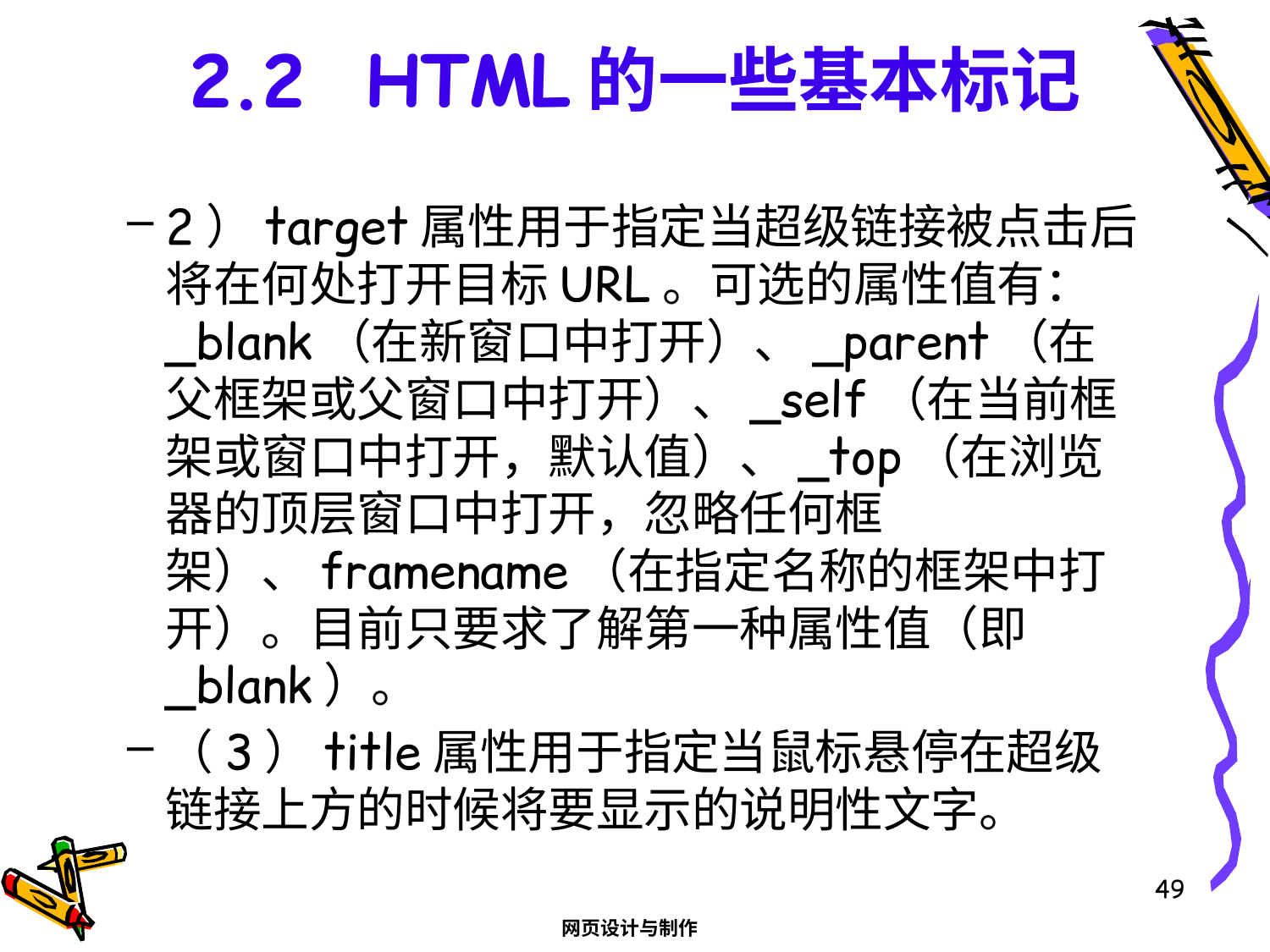

# 2.2  HTML的一些基本标记
2）target属性用于指定当超级链接被点击后将在何处打开目标URL。可选的属性值有：_blank（在新窗口中打开）、_parent（在父框架或父窗口中打开）、_self（在当前框架或窗口中打开，默认值）、_top（在浏览器的顶层窗口中打开，忽略任何框架）、framename（在指定名称的框架中打开）。目前只要求了解第一种属性值（即_blank）。
（3）title属性用于指定当鼠标悬停在超级链接上方的时候将要显示的说明性文字。
49
网页设计与制作